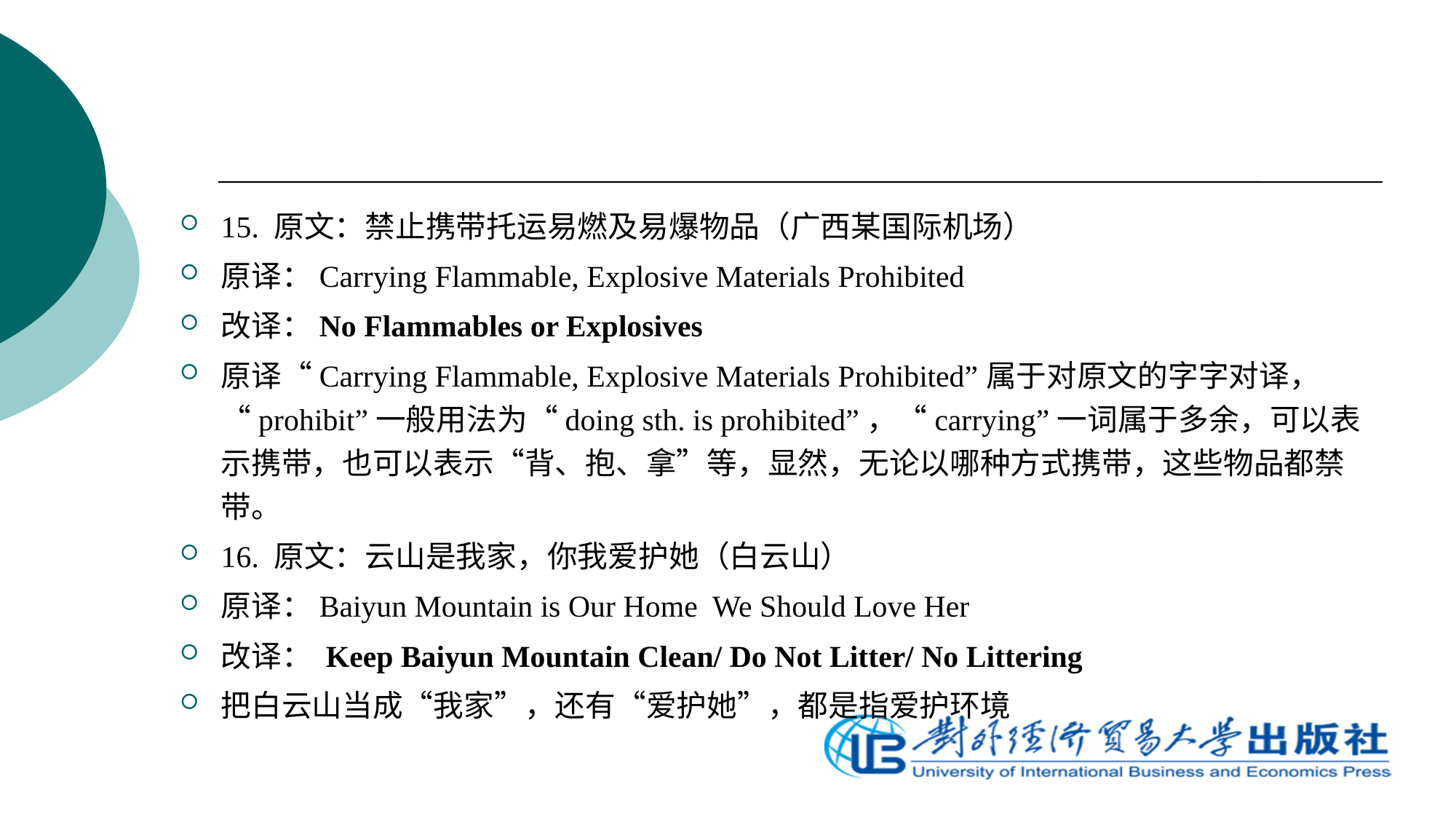

15. 原文：禁止携带托运易燃及易爆物品（广西某国际机场）
原译：Carrying Flammable, Explosive Materials Prohibited
改译：No Flammables or Explosives
原译“Carrying Flammable, Explosive Materials Prohibited”属于对原文的字字对译，“prohibit”一般用法为“doing sth. is prohibited”，“carrying”一词属于多余，可以表示携带，也可以表示“背、抱、拿”等，显然，无论以哪种方式携带，这些物品都禁带。
16. 原文：云山是我家，你我爱护她（白云山）
原译：Baiyun Mountain is Our Home  We Should Love Her
改译： Keep Baiyun Mountain Clean/ Do Not Litter/ No Littering
把白云山当成“我家”，还有“爱护她”，都是指爱护环境